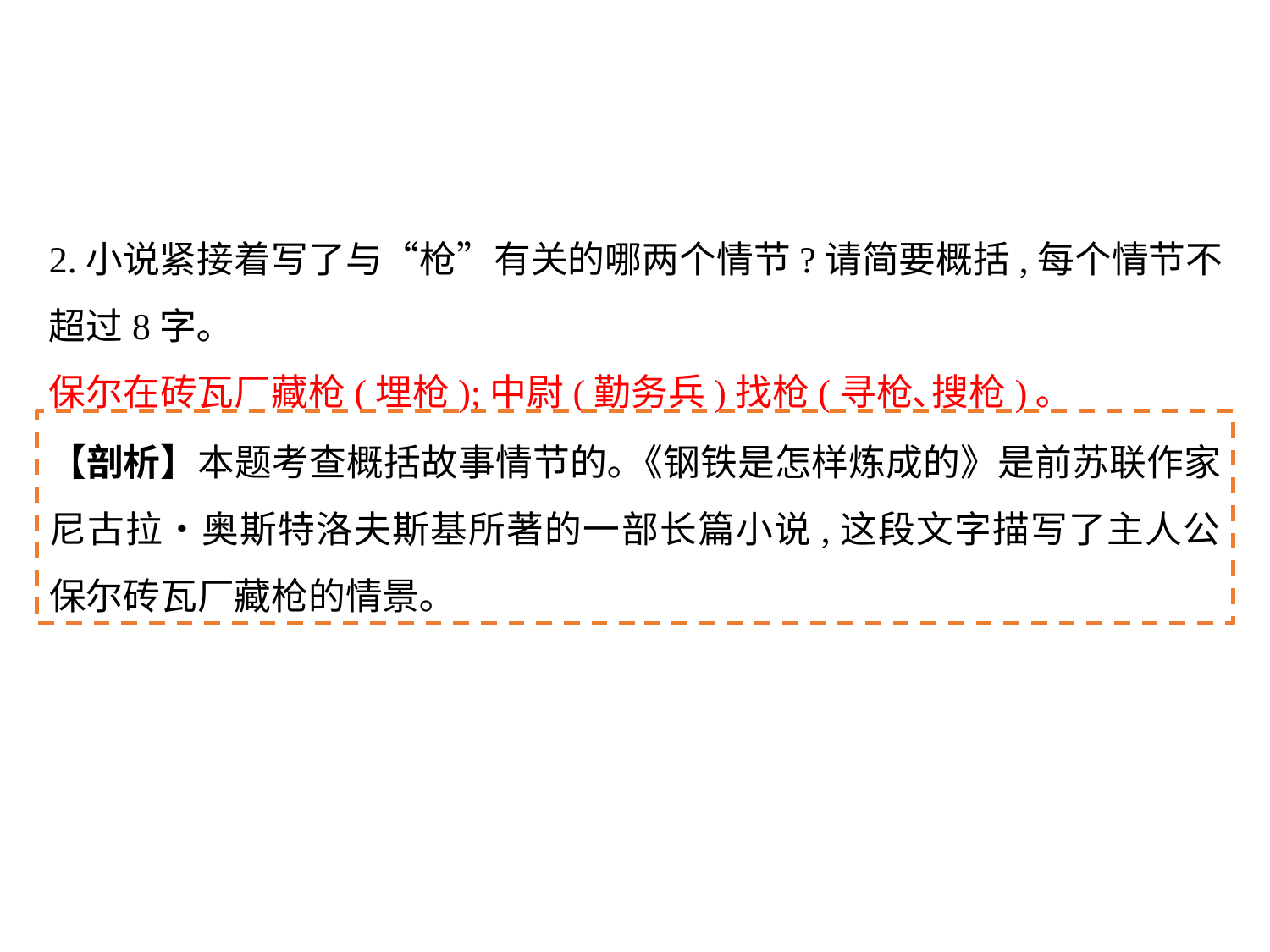

2.小说紧接着写了与“枪”有关的哪两个情节?请简要概括,每个情节不超过8字｡
保尔在砖瓦厂藏枪(埋枪);中尉(勤务兵)找枪(寻枪､搜枪)｡
【剖析】本题考查概括故事情节的｡《钢铁是怎样炼成的》是前苏联作家尼古拉•奥斯特洛夫斯基所著的一部长篇小说,这段文字描写了主人公保尔砖瓦厂藏枪的情景｡